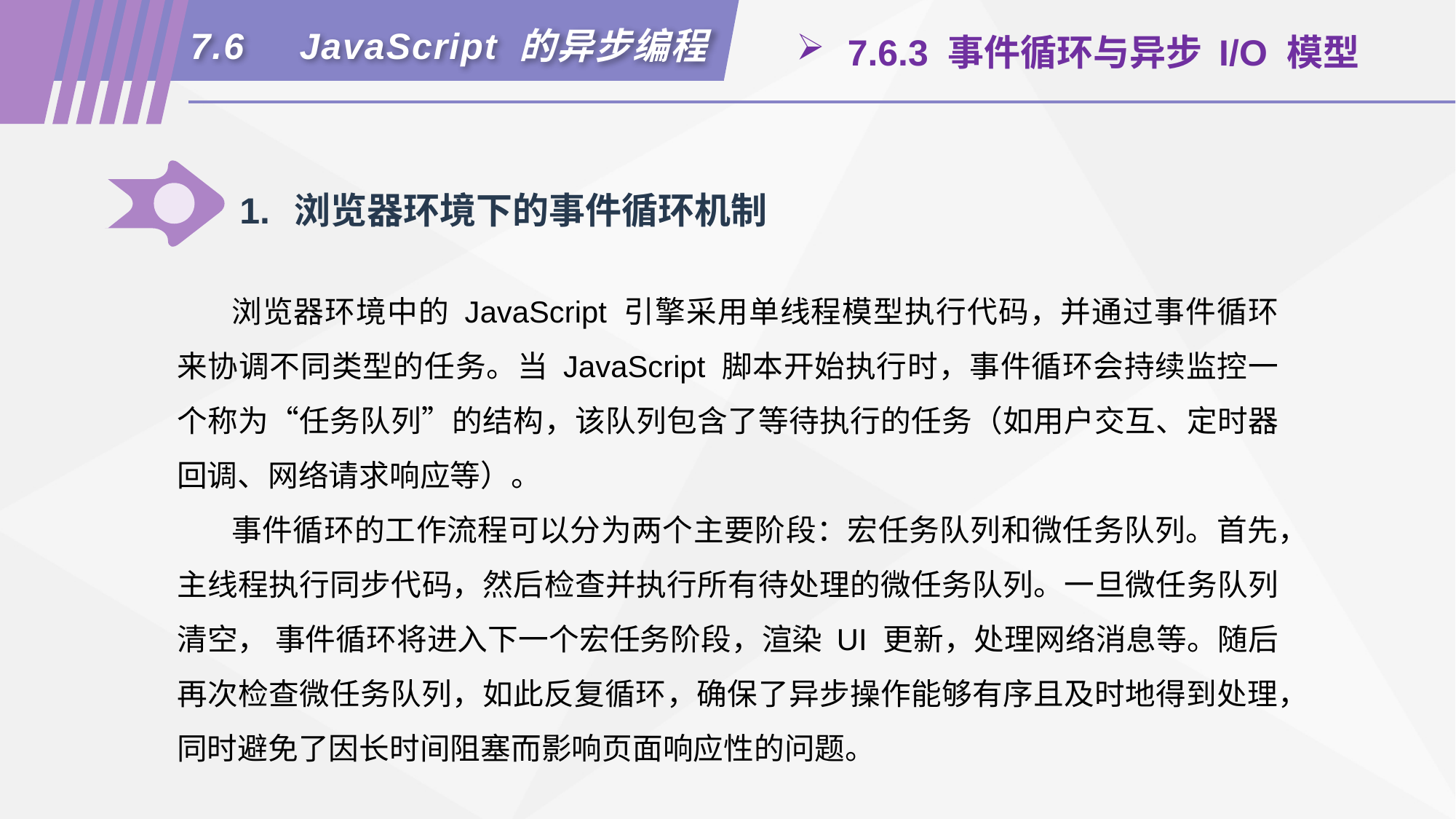

7.6	JavaScript 的异步编程
 7.6.3 事件循环与异步 I/O 模型

1.	浏览器环境下的事件循环机制
浏览器环境中的 JavaScript 引擎采用单线程模型执行代码，并通过事件循环来协调不同类型的任务。当 JavaScript 脚本开始执行时，事件循环会持续监控一个称为“任务队列”的结构，该队列包含了等待执行的任务（如用户交互、定时器回调、网络请求响应等）。
事件循环的工作流程可以分为两个主要阶段：宏任务队列和微任务队列。首先，主线程执行同步代码，然后检查并执行所有待处理的微任务队列。一旦微任务队列清空， 事件循环将进入下一个宏任务阶段，渲染 UI 更新，处理网络消息等。随后再次检查微任务队列，如此反复循环，确保了异步操作能够有序且及时地得到处理，同时避免了因长时间阻塞而影响页面响应性的问题。